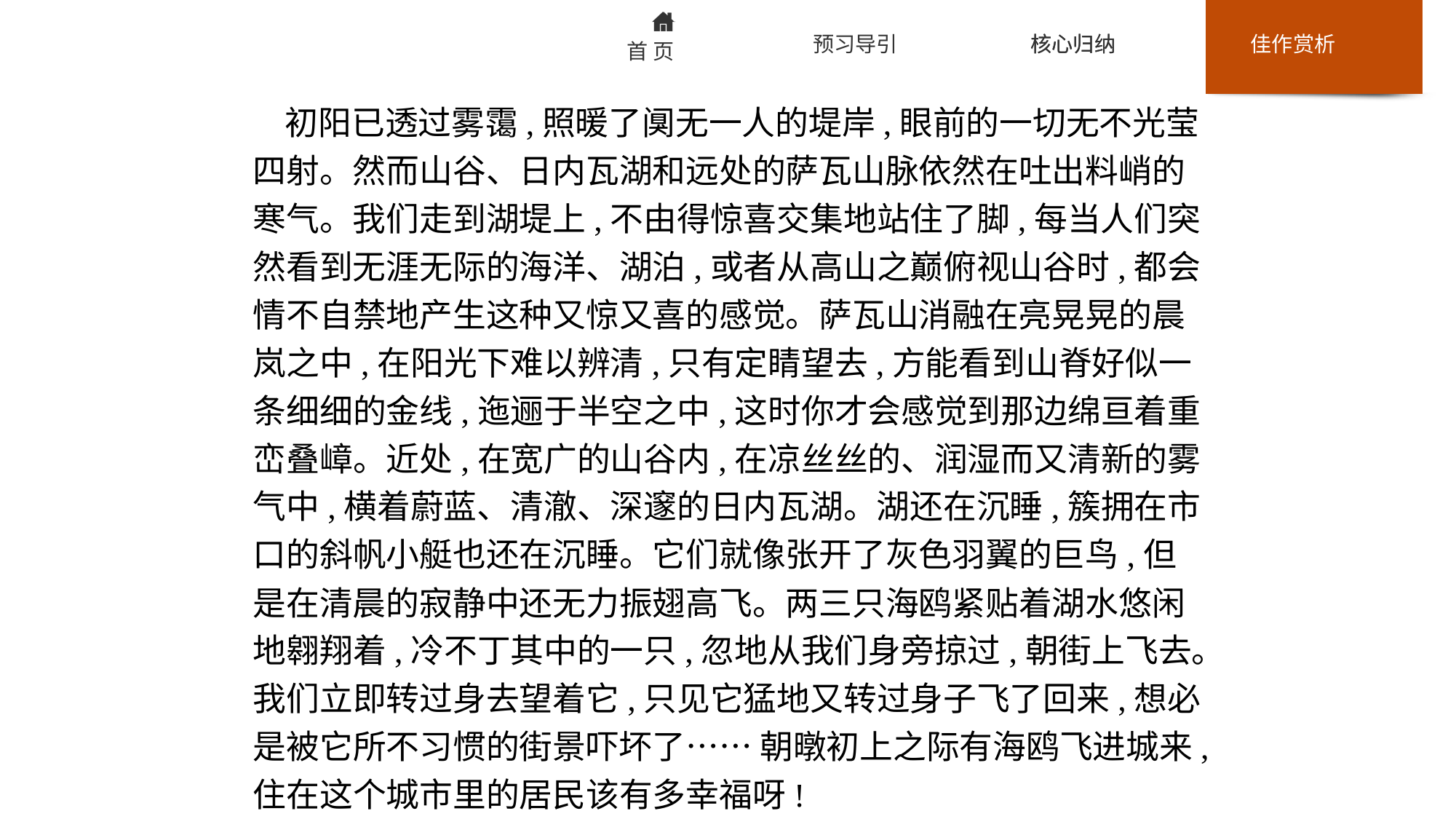

初阳已透过雾霭,照暖了阒无一人的堤岸,眼前的一切无不光莹四射。然而山谷、日内瓦湖和远处的萨瓦山脉依然在吐出料峭的寒气。我们走到湖堤上,不由得惊喜交集地站住了脚,每当人们突然看到无涯无际的海洋、湖泊,或者从高山之巅俯视山谷时,都会情不自禁地产生这种又惊又喜的感觉。萨瓦山消融在亮晃晃的晨岚之中,在阳光下难以辨清,只有定睛望去,方能看到山脊好似一条细细的金线,迤逦于半空之中,这时你才会感觉到那边绵亘着重峦叠嶂。近处,在宽广的山谷内,在凉丝丝的、润湿而又清新的雾气中,横着蔚蓝、清澈、深邃的日内瓦湖。湖还在沉睡,簇拥在市口的斜帆小艇也还在沉睡。它们就像张开了灰色羽翼的巨鸟,但是在清晨的寂静中还无力振翅高飞。两三只海鸥紧贴着湖水悠闲地翱翔着,冷不丁其中的一只,忽地从我们身旁掠过,朝街上飞去。我们立即转过身去望着它,只见它猛地又转过身子飞了回来,想必是被它所不习惯的街景吓坏了…… 朝暾初上之际有海鸥飞进城来,住在这个城市里的居民该有多幸福呀!